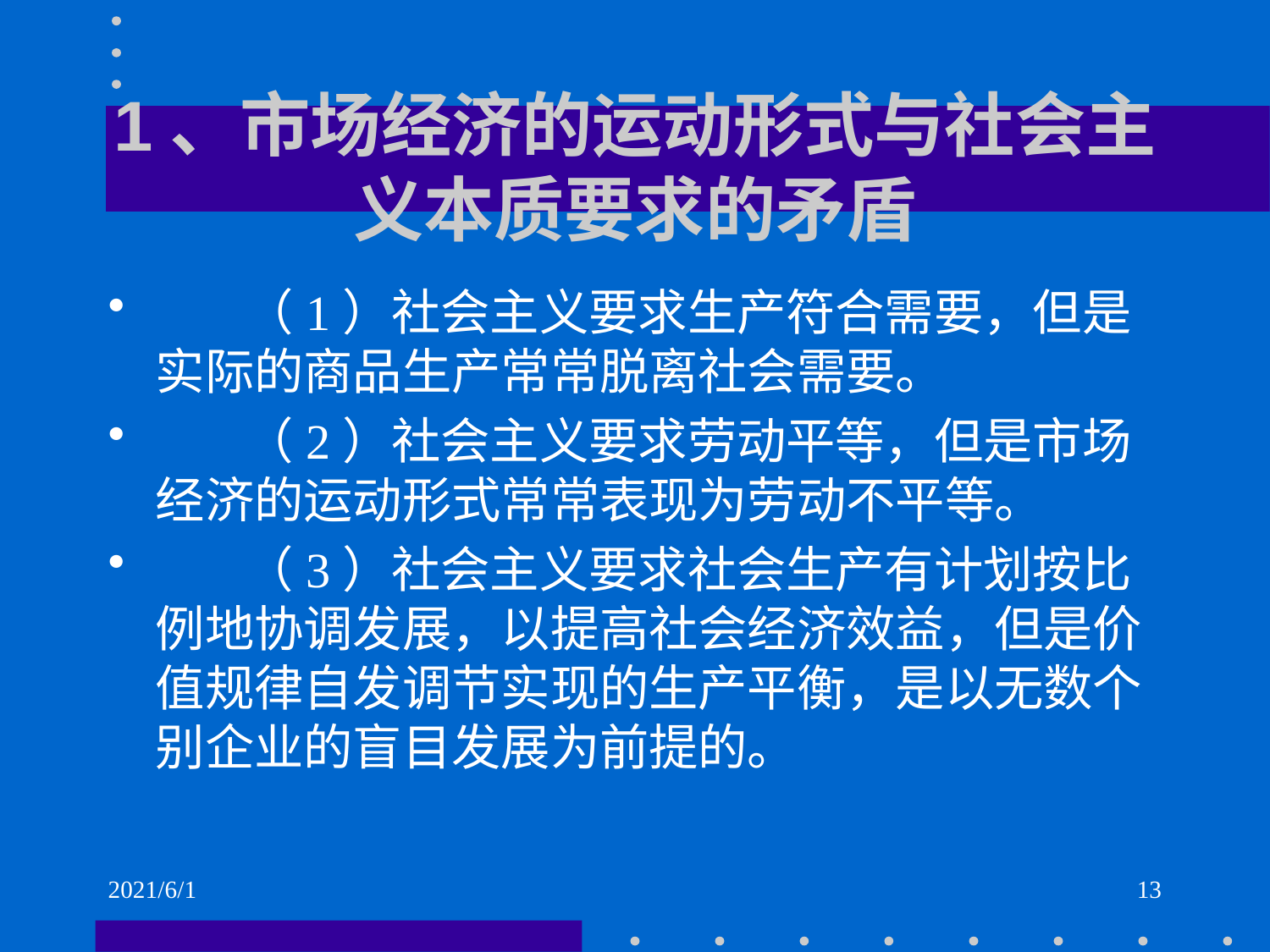

# 1、市场经济的运动形式与社会主义本质要求的矛盾
       （1）社会主义要求生产符合需要，但是实际的商品生产常常脱离社会需要。
       （2）社会主义要求劳动平等，但是市场经济的运动形式常常表现为劳动不平等。
       （3）社会主义要求社会生产有计划按比例地协调发展，以提高社会经济效益，但是价值规律自发调节实现的生产平衡，是以无数个别企业的盲目发展为前提的。
2021/6/1
13